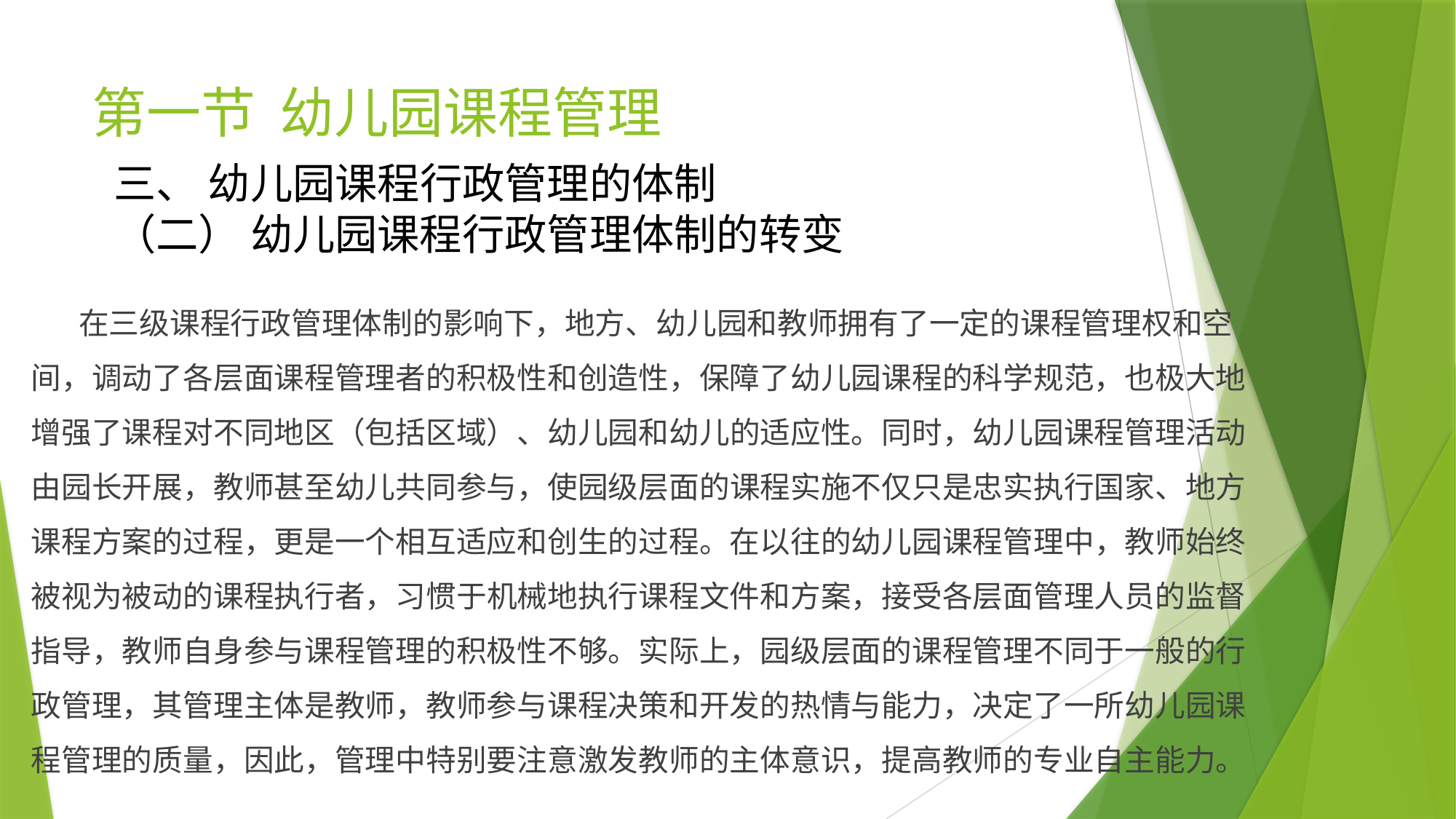

# 第一节  幼儿园课程管理
三、 幼儿园课程行政管理的体制
（二） 幼儿园课程行政管理体制的转变
      在三级课程行政管理体制的影响下，地方、幼儿园和教师拥有了一定的课程管理权和空间，调动了各层面课程管理者的积极性和创造性，保障了幼儿园课程的科学规范，也极大地增强了课程对不同地区（包括区域）、幼儿园和幼儿的适应性。同时，幼儿园课程管理活动由园长开展，教师甚至幼儿共同参与，使园级层面的课程实施不仅只是忠实执行国家、地方课程方案的过程，更是一个相互适应和创生的过程。在以往的幼儿园课程管理中，教师始终被视为被动的课程执行者，习惯于机械地执行课程文件和方案，接受各层面管理人员的监督指导，教师自身参与课程管理的积极性不够。实际上，园级层面的课程管理不同于一般的行政管理，其管理主体是教师，教师参与课程决策和开发的热情与能力，决定了一所幼儿园课程管理的质量，因此，管理中特别要注意激发教师的主体意识，提高教师的专业自主能力。